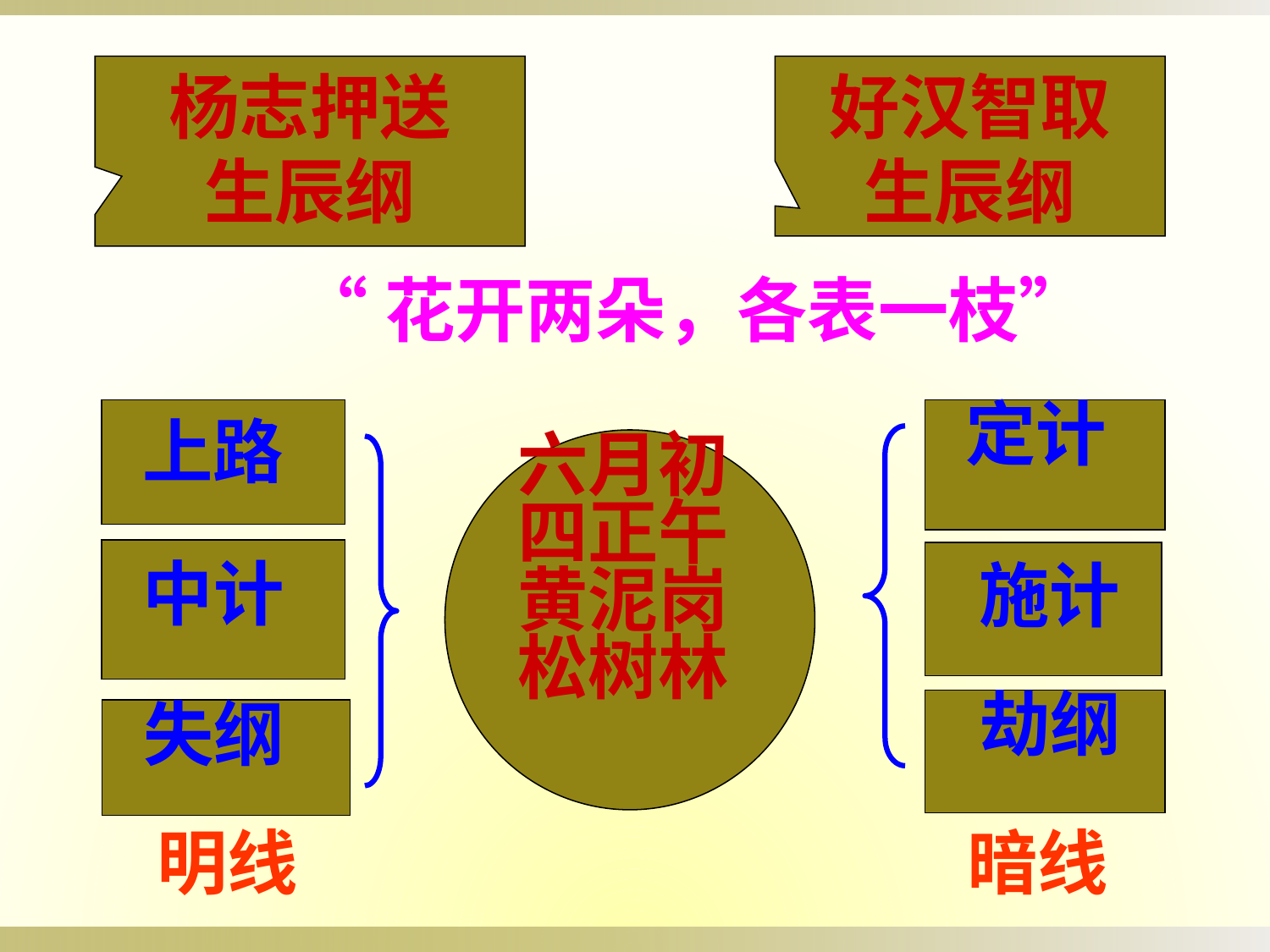

杨志押送
生辰纲

好汉智取
生辰纲
“花开两朵，各表一枝”

上路

定计

六月初四正午黄泥岗松树林

中计

施计

劫纲

失纲
明线
暗线